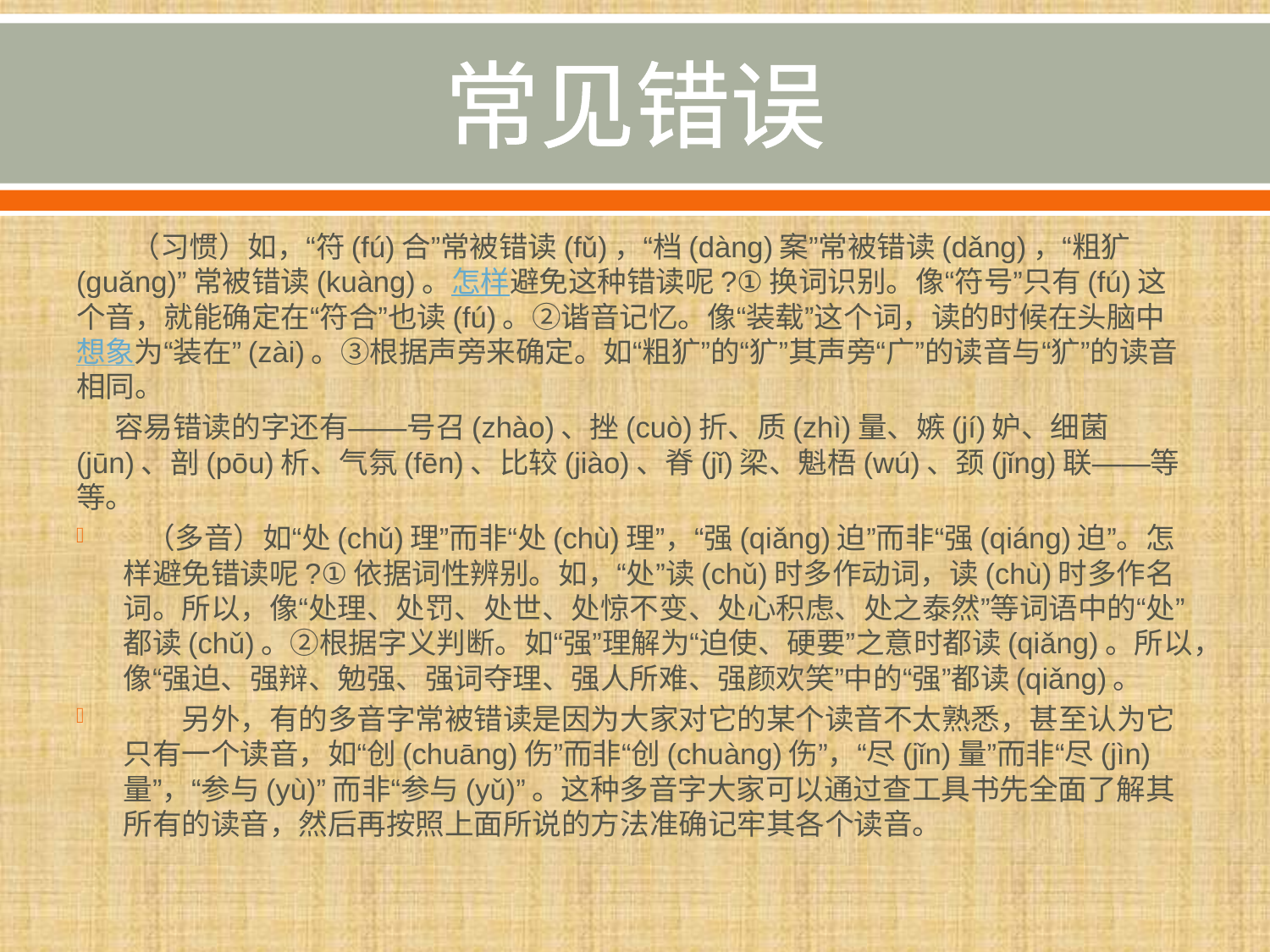

# 常见错误
      （习惯）如，“符(fú)合”常被错读(fǔ)，“档(dàng)案”常被错读(dǎng)，“粗犷(guǎng)”常被错读(kuàng)。怎样避免这种错读呢?①换词识别。像“符号”只有(fú)这个音，就能确定在“符合”也读(fú)。②谐音记忆。像“装载”这个词，读的时候在头脑中想象为“装在”(zài)。③根据声旁来确定。如“粗犷”的“犷”其声旁“广”的读音与“犷”的读音相同。
    容易错读的字还有——号召(zhào)、挫(cuò)折、质(zhì)量、嫉(jí)妒、细菌(jūn)、剖(pōu)析、气氛(fēn)、比较(jiào)、脊(jǐ)梁、魁梧(wú)、颈(jǐng)联——等等。
  （多音）如“处(chǔ)理”而非“处(chù)理”，“强(qiǎng)迫”而非“强(qiáng)迫”。怎样避免错读呢?①依据词性辨别。如，“处”读(chǔ)时多作动词，读(chù)时多作名词。所以，像“处理、处罚、处世、处惊不变、处心积虑、处之泰然”等词语中的“处”都读(chǔ)。②根据字义判断。如“强”理解为“迫使、硬要”之意时都读(qiǎng)。所以，像“强迫、强辩、勉强、强词夺理、强人所难、强颜欢笑”中的“强”都读(qiǎng)。
　　另外，有的多音字常被错读是因为大家对它的某个读音不太熟悉，甚至认为它只有一个读音，如“创(chuāng)伤”而非“创(chuàng)伤”，“尽(jǐn)量”而非“尽(jìn)量”，“参与(yù)”而非“参与(yǔ)”。这种多音字大家可以通过查工具书先全面了解其所有的读音，然后再按照上面所说的方法准确记牢其各个读音。